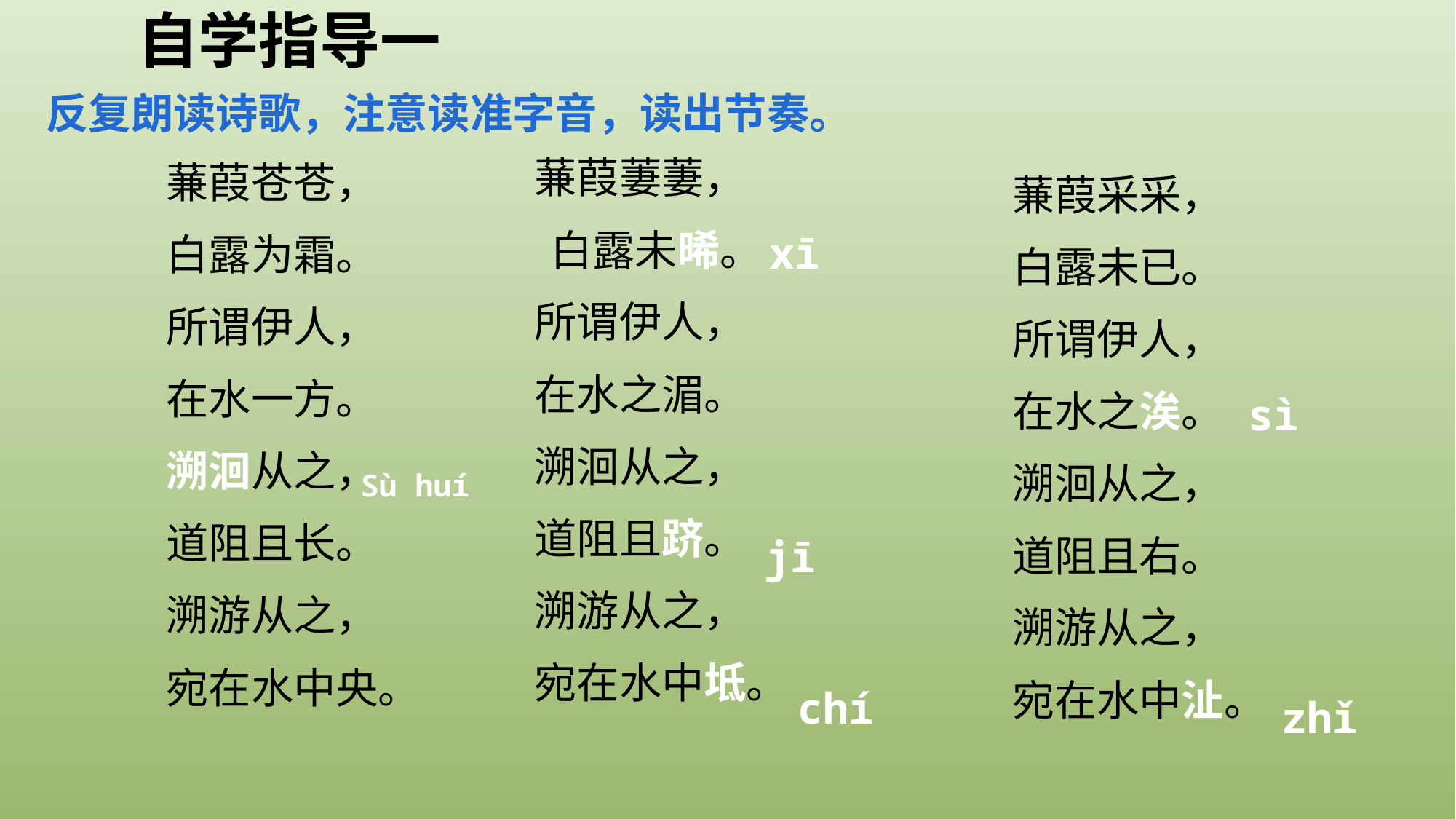

自学指导一
反复朗读诗歌，注意读准字音，读出节奏。

蒹葭采采，
白露未已。
所谓伊人，
在水之涘。
溯洄从之，
道阻且右。
溯游从之，
宛在水中沚。
蒹葭萋萋，
白露未晞。
所谓伊人，
在水之湄。
溯洄从之，
道阻且跻。
溯游从之，
宛在水中坻。
蒹葭苍苍，
白露为霜。
所谓伊人，
在水一方。
溯洄从之，
道阻且长。
溯游从之，
宛在水中央。
xī
sì
Sù huí
jī
chí
zhǐ